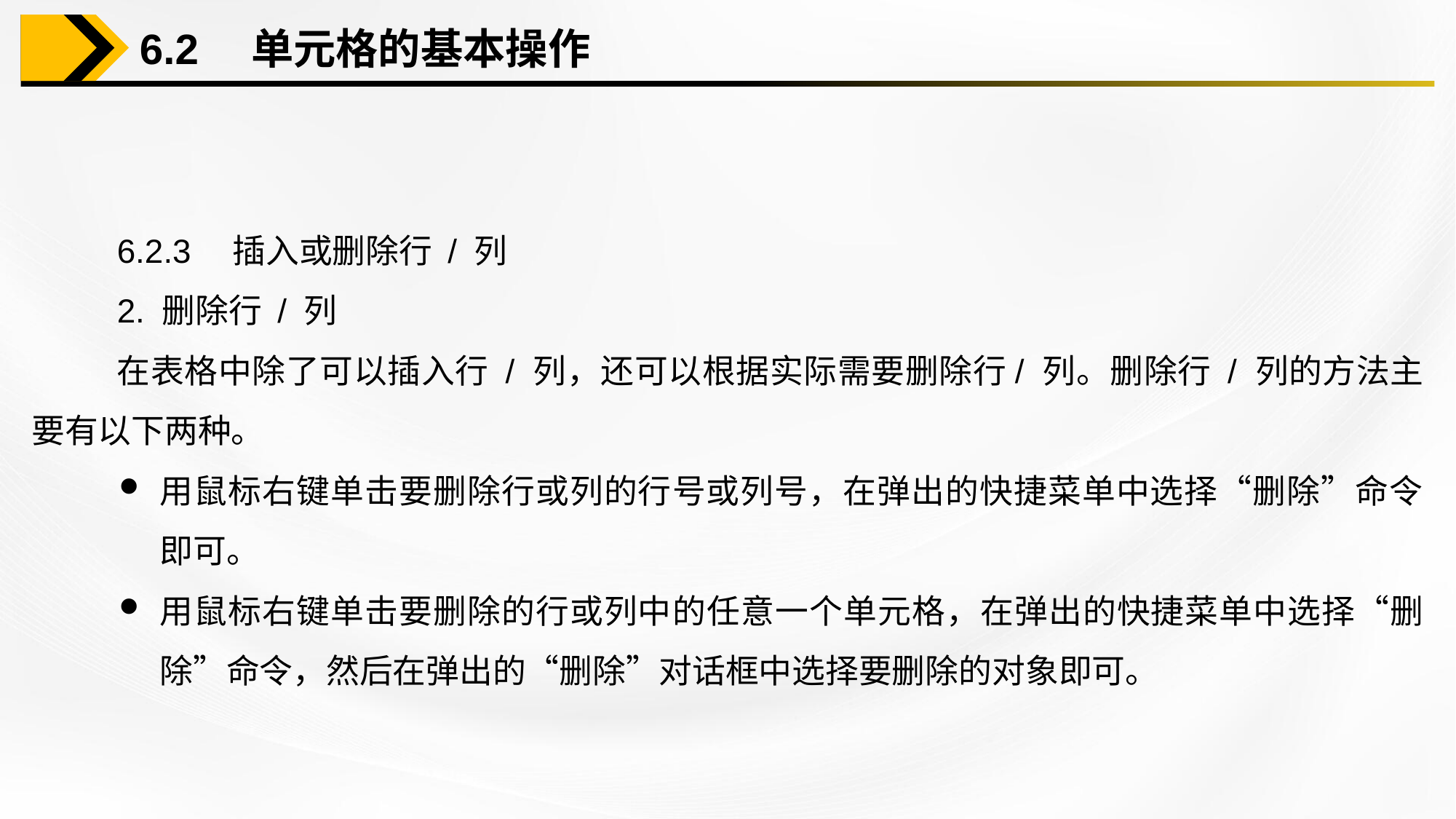

6.2　单元格的基本操作
6.2.3　插入或删除行 / 列
2. 删除行 / 列
在表格中除了可以插入行 / 列，还可以根据实际需要删除行/ 列。删除行 / 列的方法主要有以下两种。
用鼠标右键单击要删除行或列的行号或列号，在弹出的快捷菜单中选择“删除”命令即可。
用鼠标右键单击要删除的行或列中的任意一个单元格，在弹出的快捷菜单中选择“删除”命令，然后在弹出的“删除”对话框中选择要删除的对象即可。